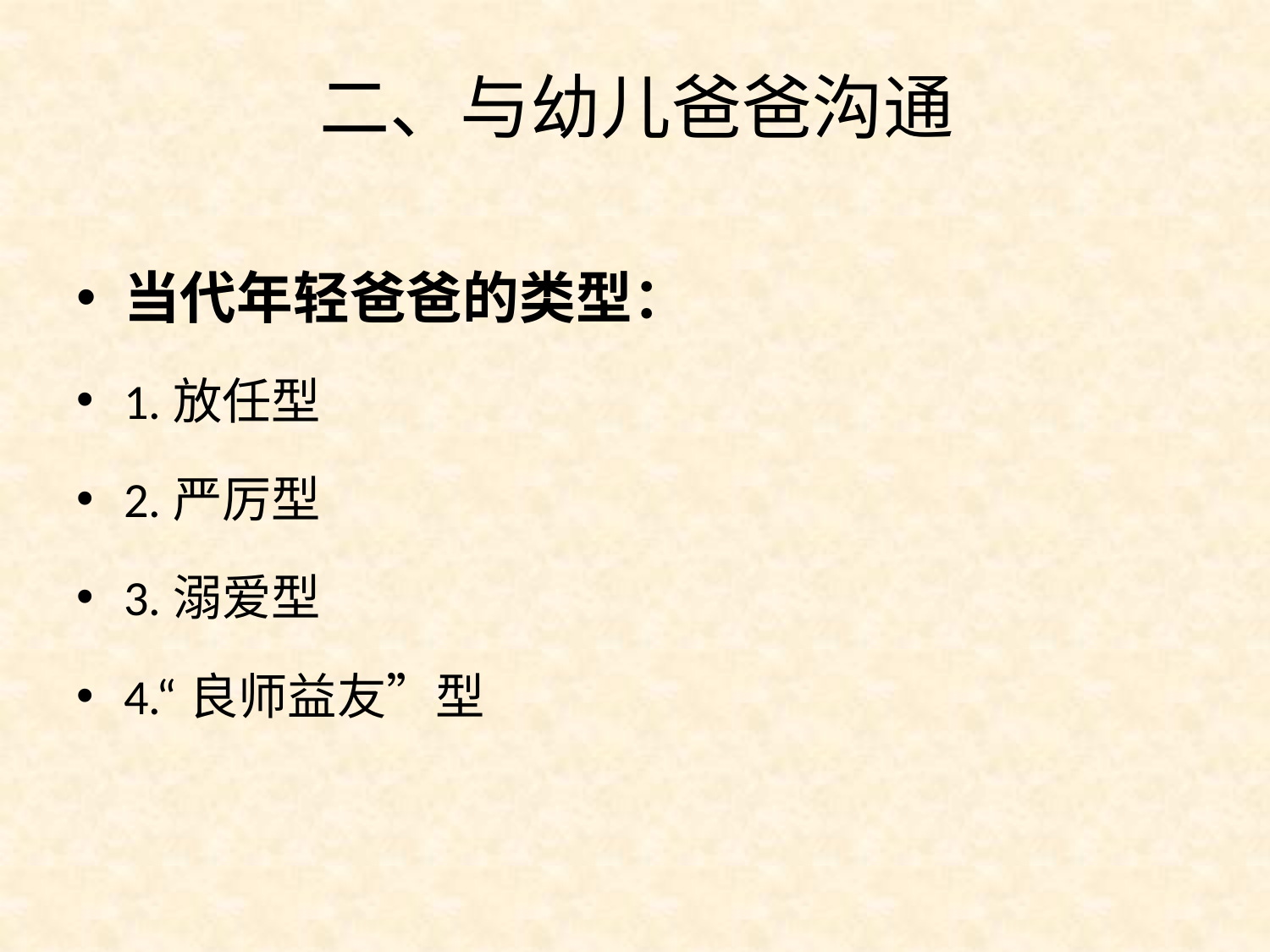

# 二、与幼儿爸爸沟通
当代年轻爸爸的类型：
1.放任型
2.严厉型
3.溺爱型
4.“良师益友”型